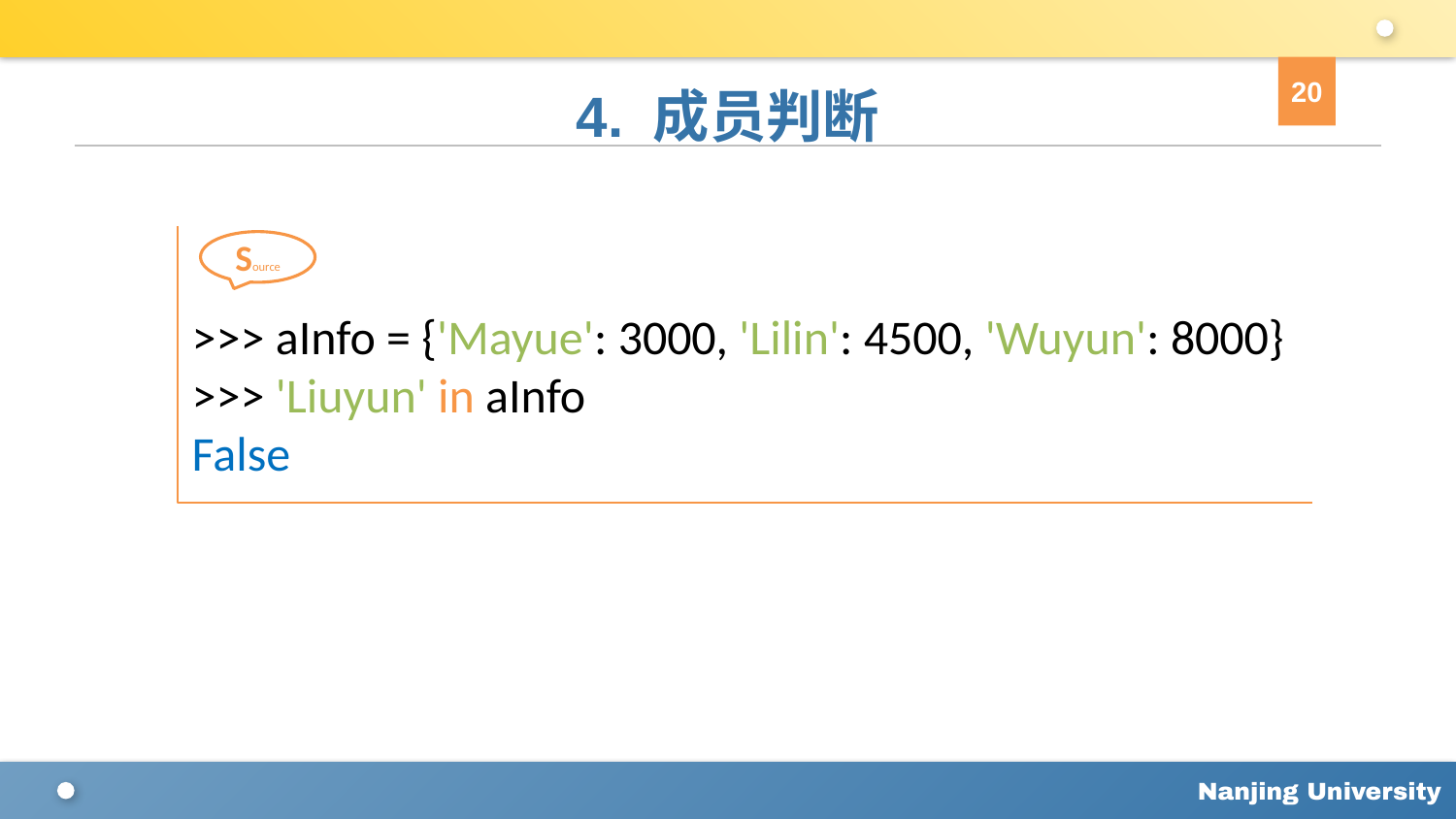

20
# 4. 成员判断

>>> aInfo = {'Mayue': 3000, 'Lilin': 4500, 'Wuyun': 8000}
>>> 'Liuyun' in aInfo
False
Source